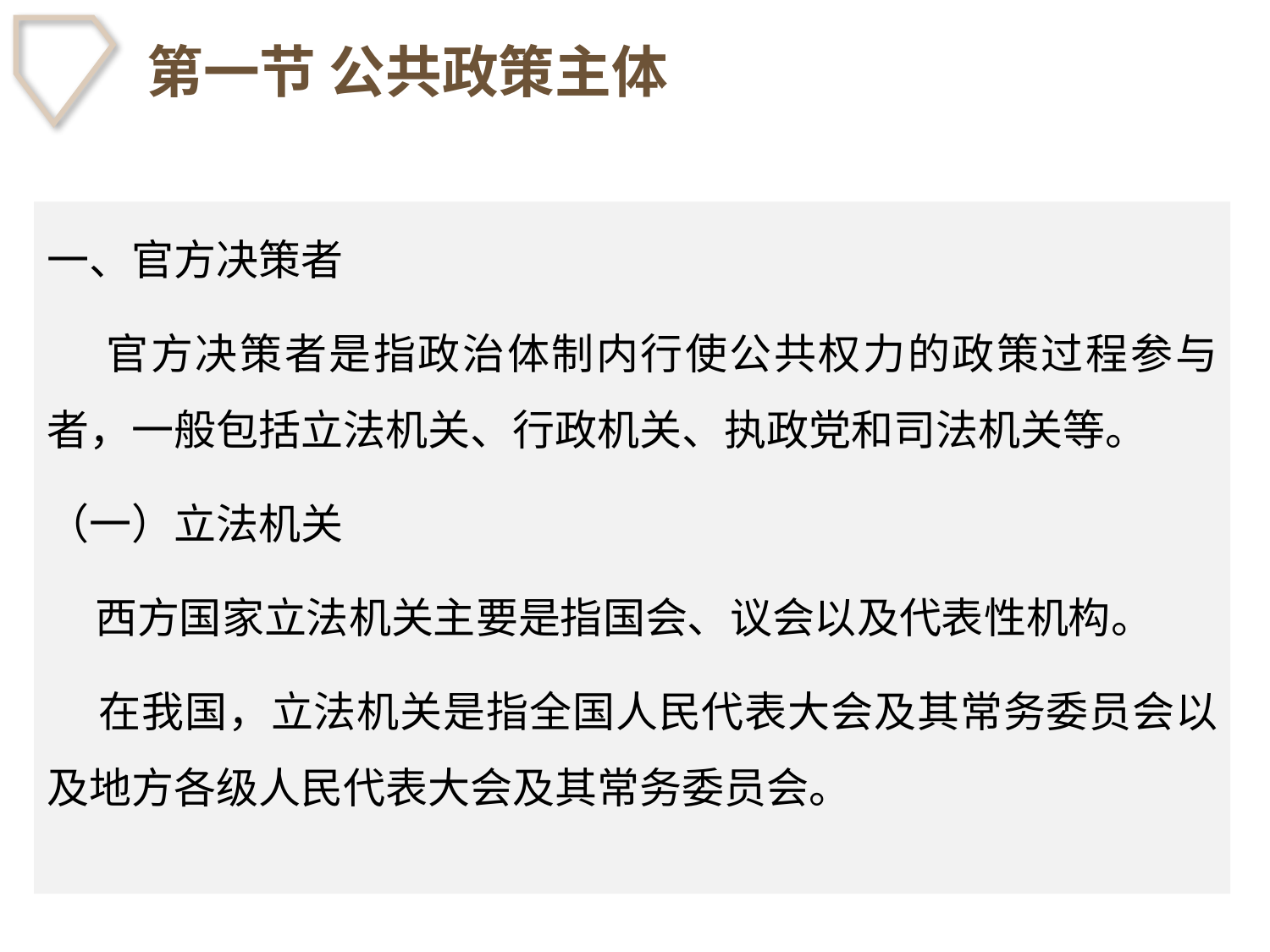

# 第一节 公共政策主体
一、官方决策者
    官方决策者是指政治体制内行使公共权力的政策过程参与者，一般包括立法机关、行政机关、执政党和司法机关等。
（一）立法机关
    西方国家立法机关主要是指国会、议会以及代表性机构。
    在我国，立法机关是指全国人民代表大会及其常务委员会以及地方各级人民代表大会及其常务委员会。